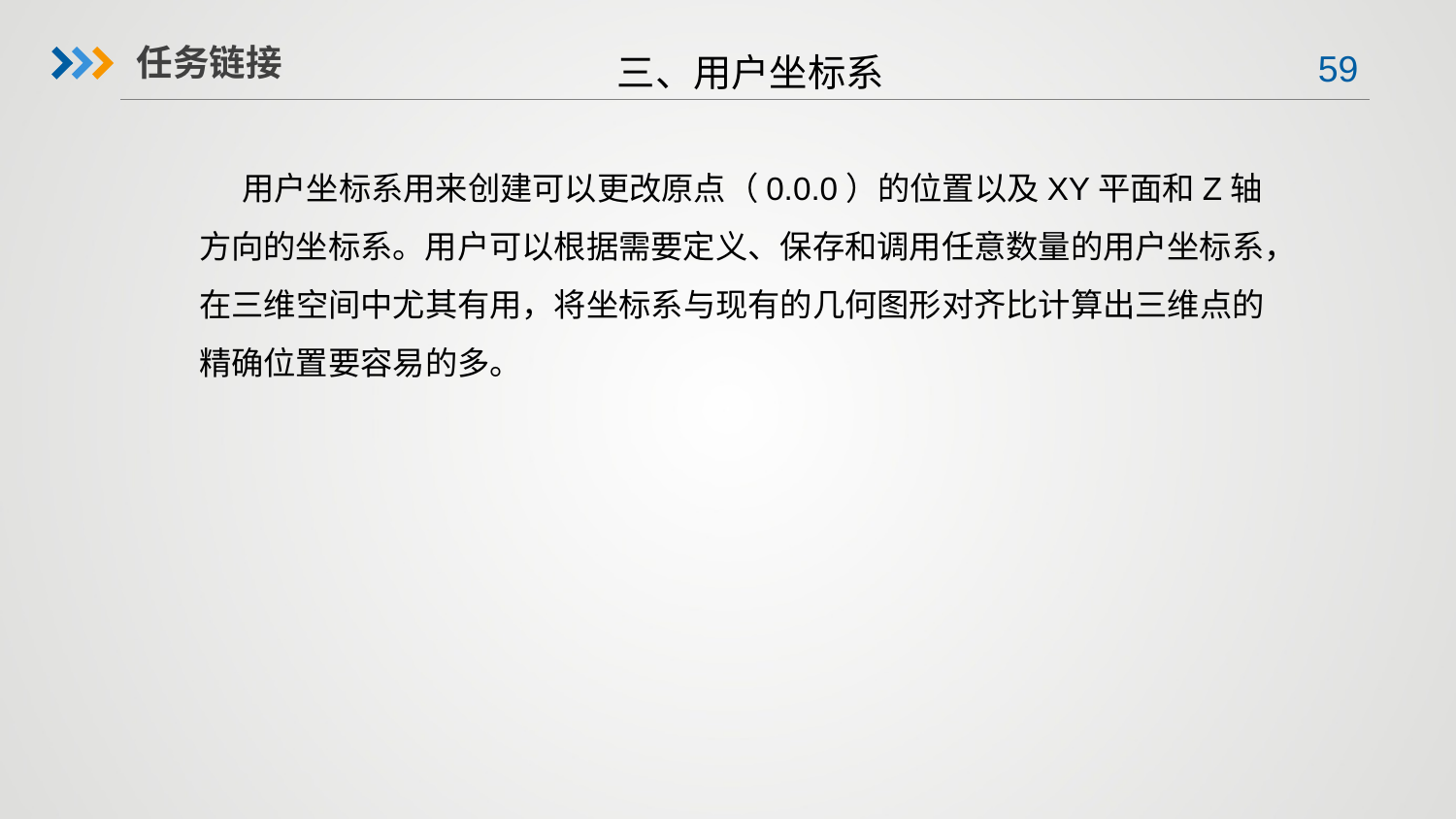

三、用户坐标系
任务链接
用户坐标系用来创建可以更改原点（0.0.0）的位置以及XY平面和Z轴方向的坐标系。用户可以根据需要定义、保存和调用任意数量的用户坐标系，在三维空间中尤其有用，将坐标系与现有的几何图形对齐比计算出三维点的精确位置要容易的多。